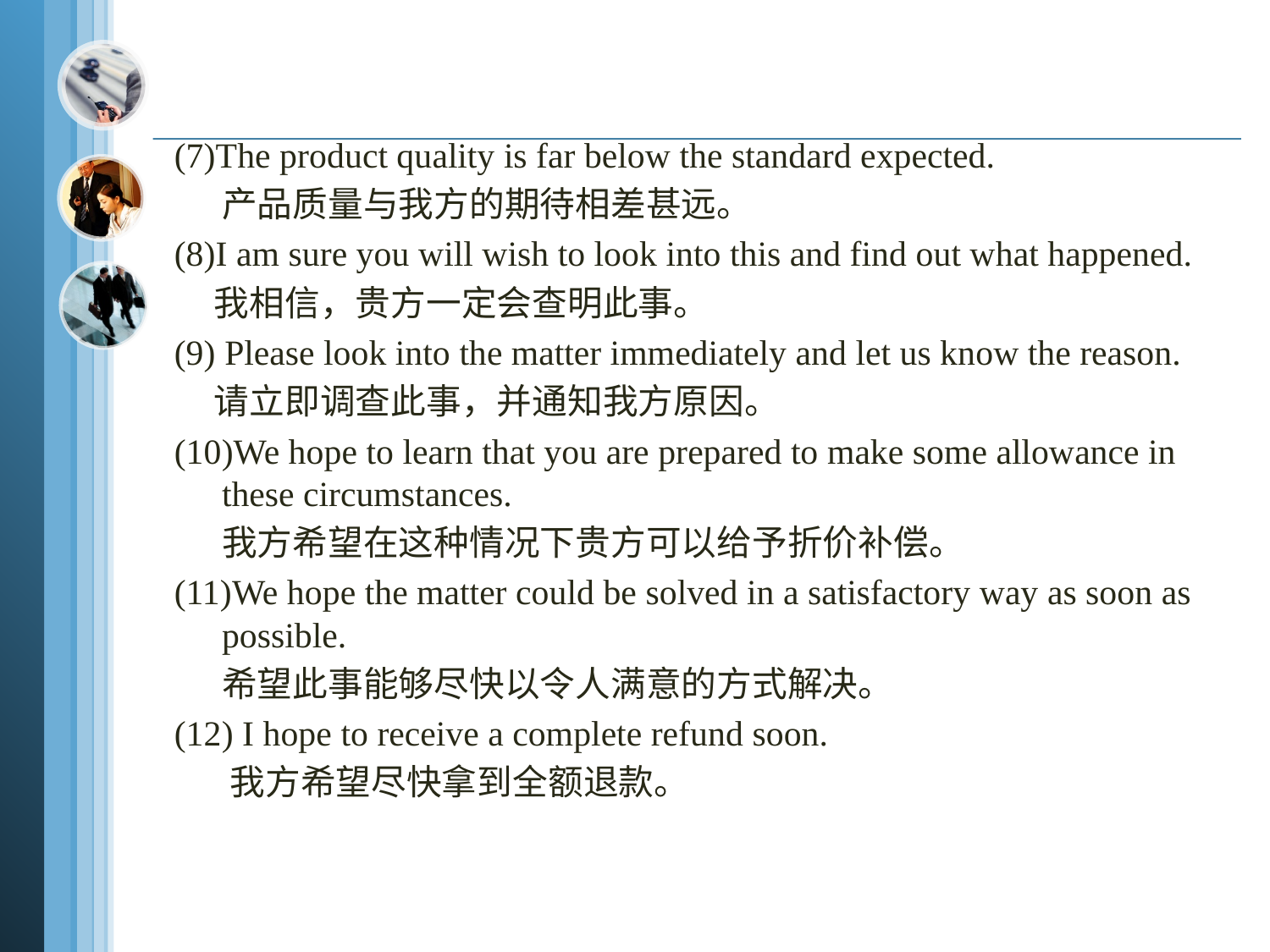

(7)The product quality is far below the standard expected.
     产品质量与我方的期待相差甚远。
(8)I am sure you will wish to look into this and find out what happened.
    我相信，贵方一定会查明此事。
(9) Please look into the matter immediately and let us know the reason.
    请立即调查此事，并通知我方原因。
(10)We hope to learn that you are prepared to make some allowance in these circumstances.
     我方希望在这种情况下贵方可以给予折价补偿。
(11)We hope the matter could be solved in a satisfactory way as soon as possible.
     希望此事能够尽快以令人满意的方式解决。
(12) I hope to receive a complete refund soon.
      我方希望尽快拿到全额退款。